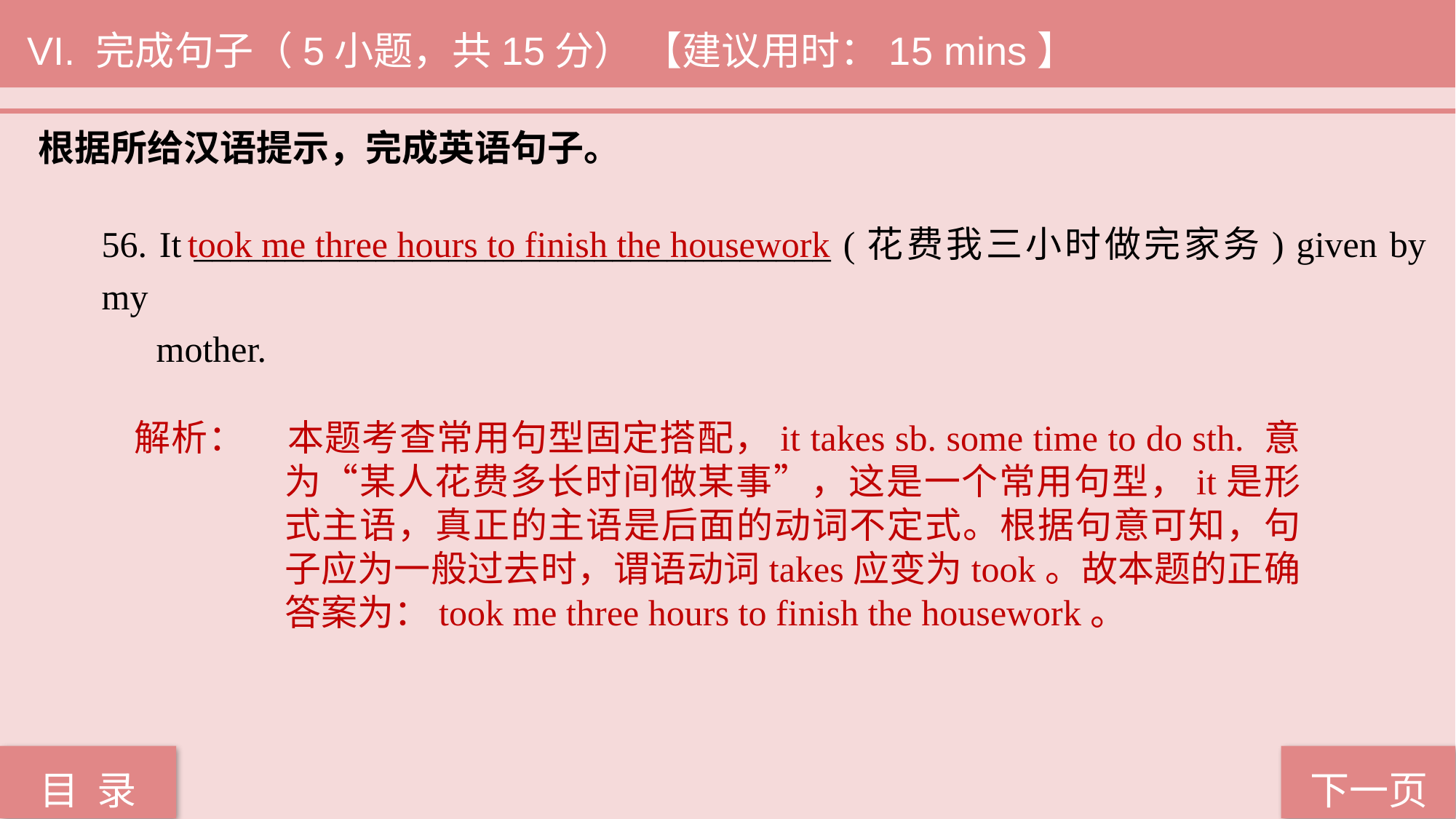

VI. 完成句子（5小题，共15分） 【建议用时：15 mins】
根据所给汉语提示，完成英语句子。
took me three hours to finish the housework
56. It ___________________________________ (花费我三小时做完家务) given by my
      mother.
解析：	本题考查常用句型固定搭配，it takes sb. some time to do sth. 意为“某人花费多长时间做某事”，这是一个常用句型，it是形式主语，真正的主语是后面的动词不定式。根据句意可知，句子应为一般过去时，谓语动词takes应变为took。故本题的正确答案为：took me three hours to finish the housework。